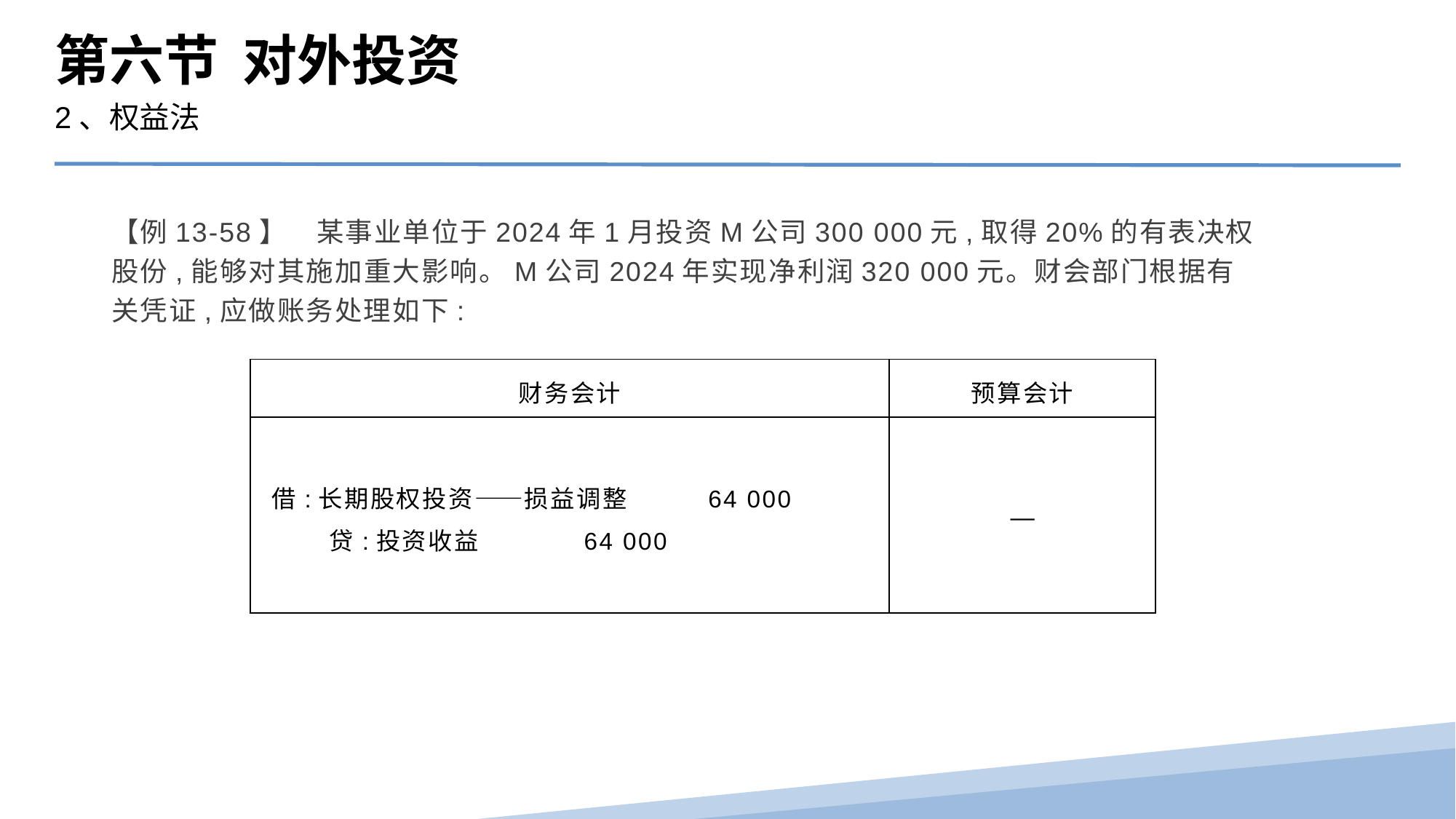

第六节  对外投资
2、权益法
【例13-58】　某事业单位于2024年1月投资M公司300 000元,取得20%的有表决权股份,能够对其施加重大影响。M公司2024年实现净利润320 000元。财会部门根据有关凭证,应做账务处理如下:
| 财务会计 | 预算会计 |
| --- | --- |
| 借:长期股权投资——损益调整 64 000 贷:投资收益 64 000 | — |